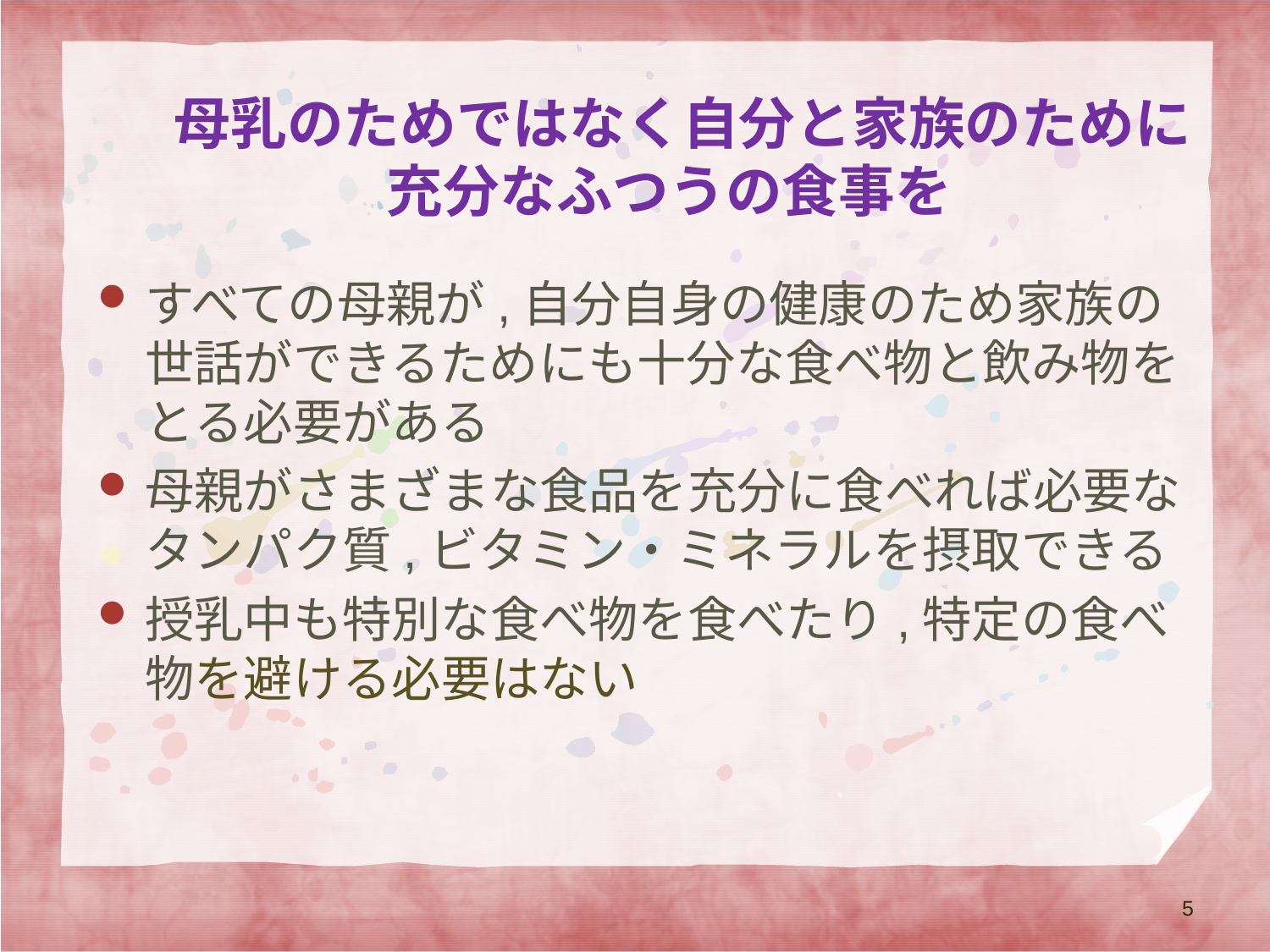

# 母乳のためではなく自分と家族のために充分なふつうの食事を
すべての母親が,自分自身の健康のため家族の世話ができるためにも十分な食べ物と飲み物をとる必要がある
母親がさまざまな食品を充分に食べれば必要なタンパク質,ビタミン・ミネラルを摂取できる
授乳中も特別な食べ物を食べたり,特定の食べ物を避ける必要はない

5